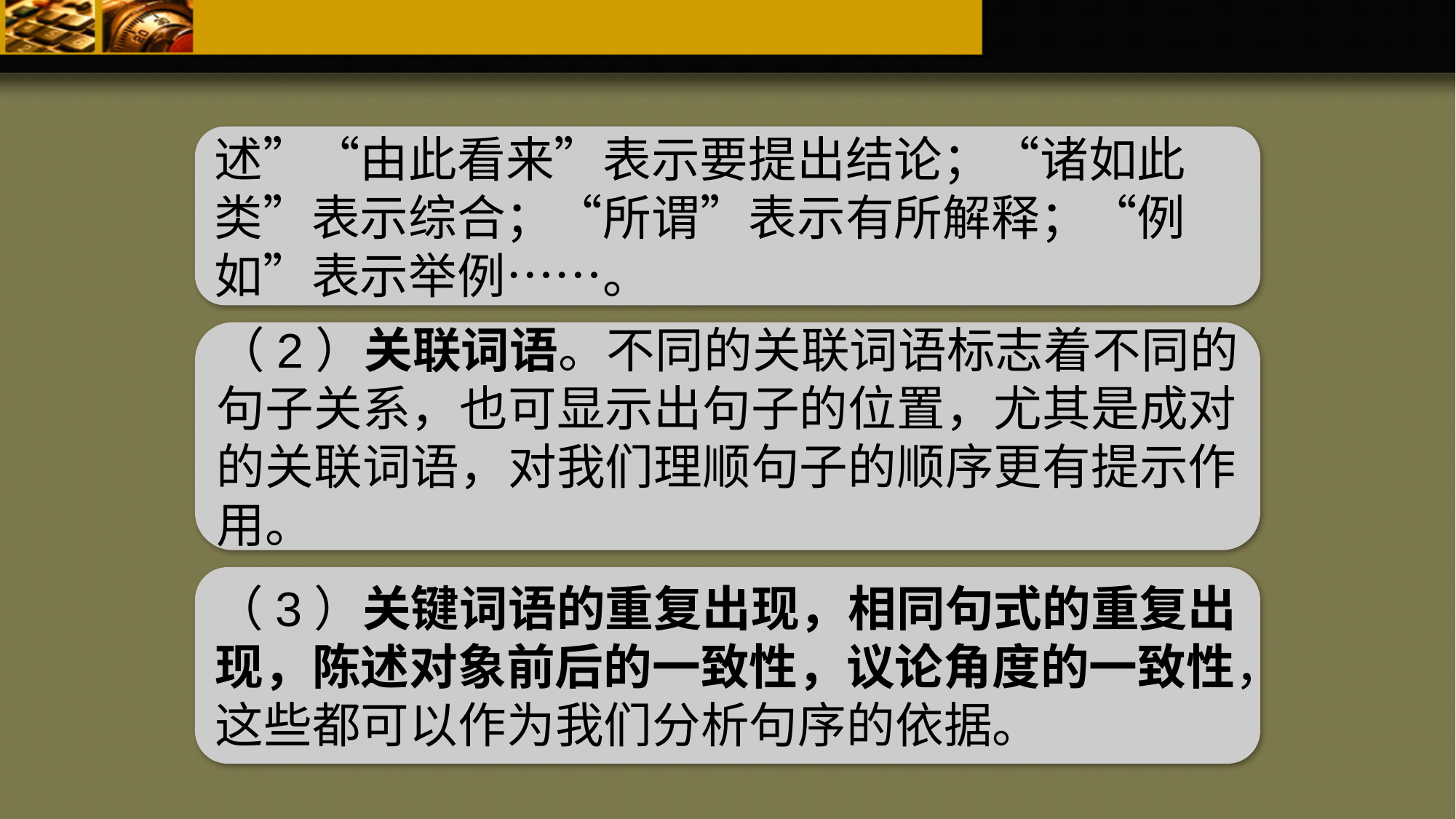

述”“由此看来”表示要提出结论；“诸如此类”表示综合；“所谓”表示有所解释；“例如”表示举例……。
（2）关联词语。不同的关联词语标志着不同的句子关系，也可显示出句子的位置，尤其是成对的关联词语，对我们理顺句子的顺序更有提示作用。
（3）关键词语的重复出现，相同句式的重复出现，陈述对象前后的一致性，议论角度的一致性，这些都可以作为我们分析句序的依据。